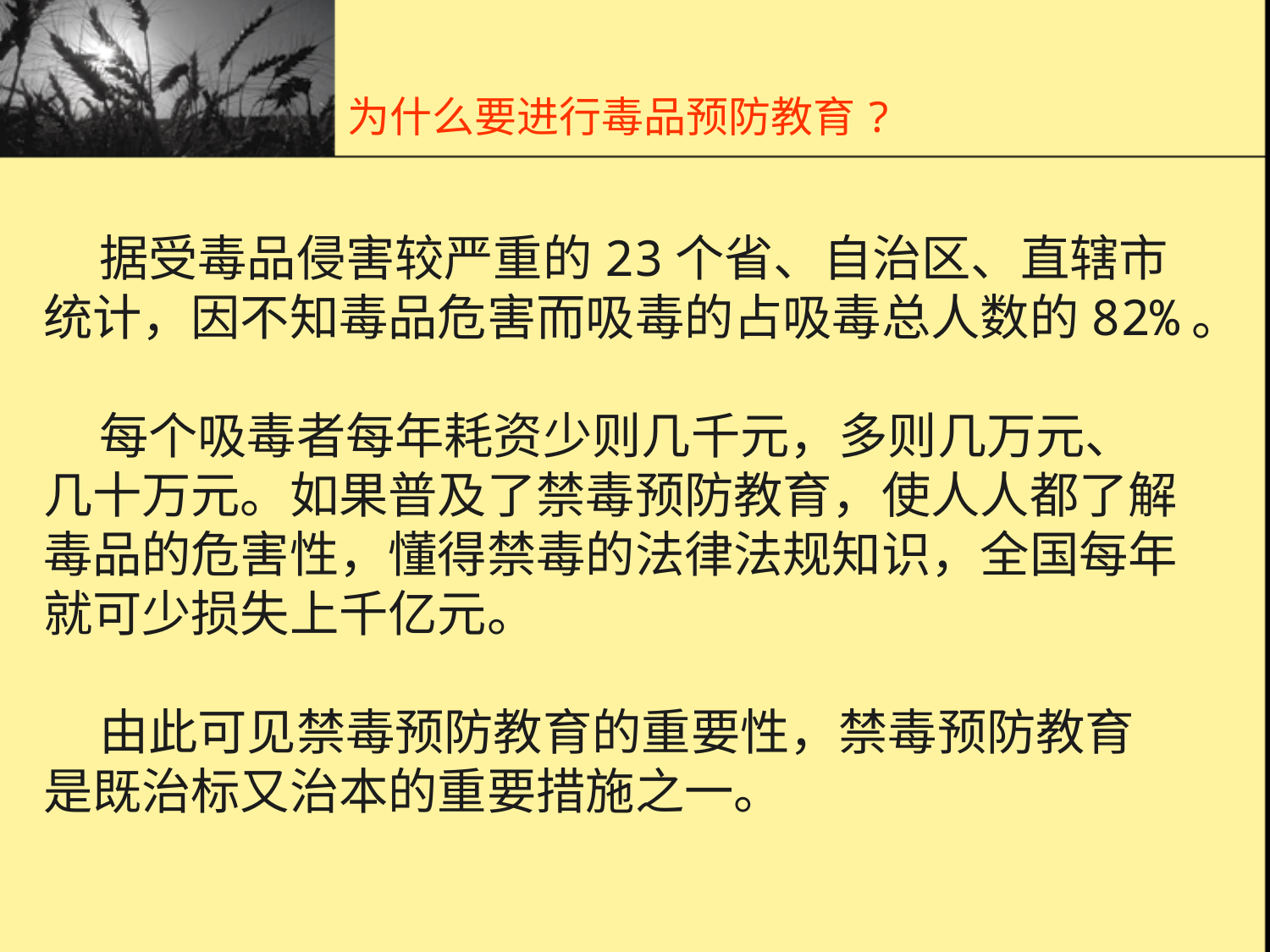

# 为什么要进行毒品预防教育?
    据受毒品侵害较严重的23个省、自治区、直辖市
统计，因不知毒品危害而吸毒的占吸毒总人数的82%。

    每个吸毒者每年耗资少则几千元，多则几万元、
几十万元。如果普及了禁毒预防教育，使人人都了解
毒品的危害性，懂得禁毒的法律法规知识，全国每年
就可少损失上千亿元。

    由此可见禁毒预防教育的重要性，禁毒预防教育
是既治标又治本的重要措施之一。